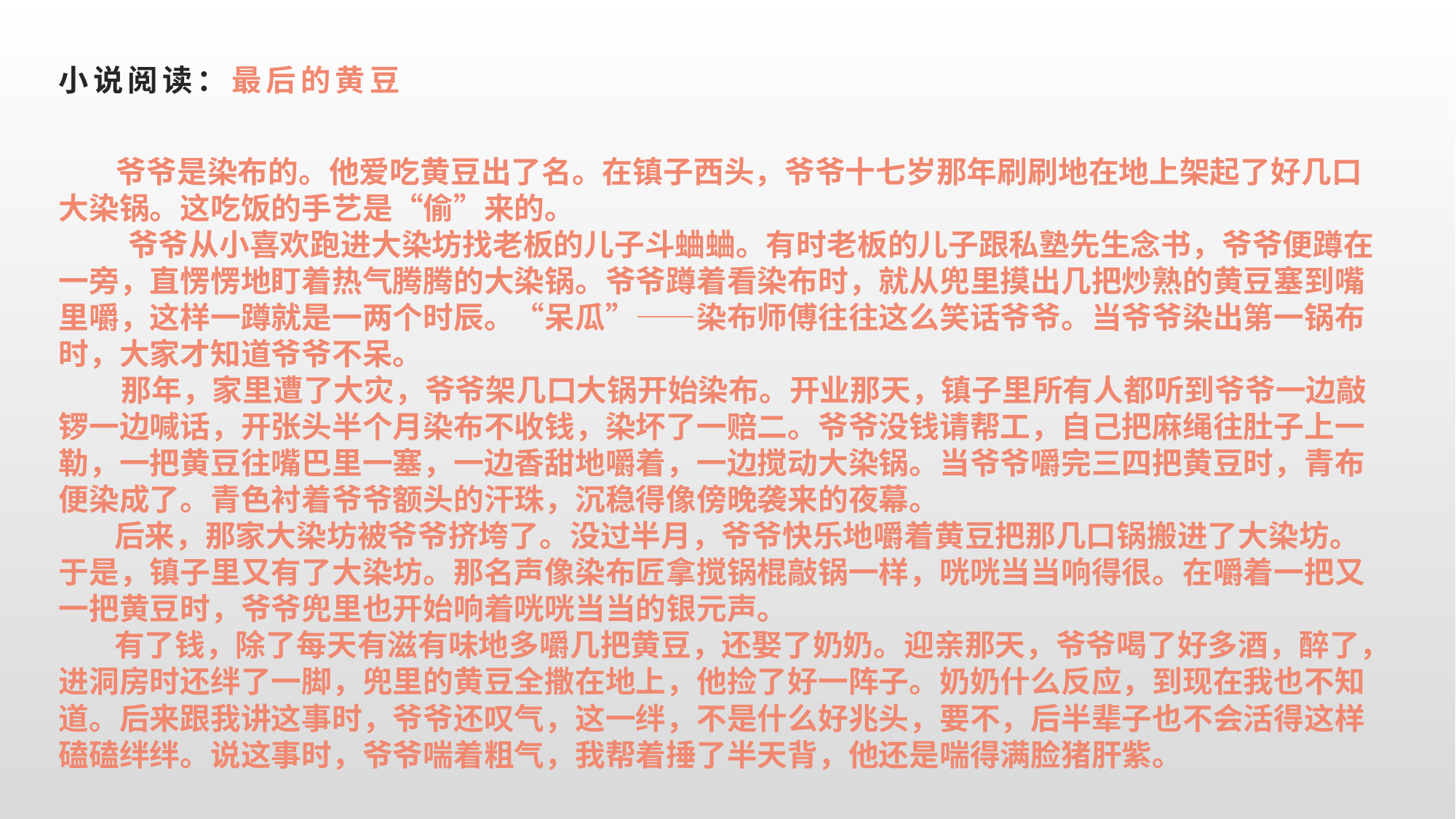

# 小说阅读：最后的黄豆

        爷爷是染布的。他爱吃黄豆出了名。在镇子西头，爷爷十七岁那年刷刷地在地上架起了好几口大染锅。这吃饭的手艺是“偷”来的。
         爷爷从小喜欢跑进大染坊找老板的儿子斗蛐蛐。有时老板的儿子跟私塾先生念书，爷爷便蹲在一旁，直愣愣地盯着热气腾腾的大染锅。爷爷蹲着看染布时，就从兜里摸出几把炒熟的黄豆塞到嘴里嚼，这样一蹲就是一两个时辰。“呆瓜”——染布师傅往往这么笑话爷爷。当爷爷染出第一锅布时，大家才知道爷爷不呆。
        那年，家里遭了大灾，爷爷架几口大锅开始染布。开业那天，镇子里所有人都听到爷爷一边敲锣一边喊话，开张头半个月染布不收钱，染坏了一赔二。爷爷没钱请帮工，自己把麻绳往肚子上一勒，一把黄豆往嘴巴里一塞，一边香甜地嚼着，一边搅动大染锅。当爷爷嚼完三四把黄豆时，青布便染成了。青色衬着爷爷额头的汗珠，沉稳得像傍晚袭来的夜幕。
       后来，那家大染坊被爷爷挤垮了。没过半月，爷爷快乐地嚼着黄豆把那几口锅搬进了大染坊。于是，镇子里又有了大染坊。那名声像染布匠拿搅锅棍敲锅一样，咣咣当当响得很。在嚼着一把又一把黄豆时，爷爷兜里也开始响着咣咣当当的银元声。
       有了钱，除了每天有滋有味地多嚼几把黄豆，还娶了奶奶。迎亲那天，爷爷喝了好多酒，醉了，进洞房时还绊了一脚，兜里的黄豆全撒在地上，他捡了好一阵子。奶奶什么反应，到现在我也不知道。后来跟我讲这事时，爷爷还叹气，这一绊，不是什么好兆头，要不，后半辈子也不会活得这样磕磕绊绊。说这事时，爷爷喘着粗气，我帮着捶了半天背，他还是喘得满脸猪肝紫。